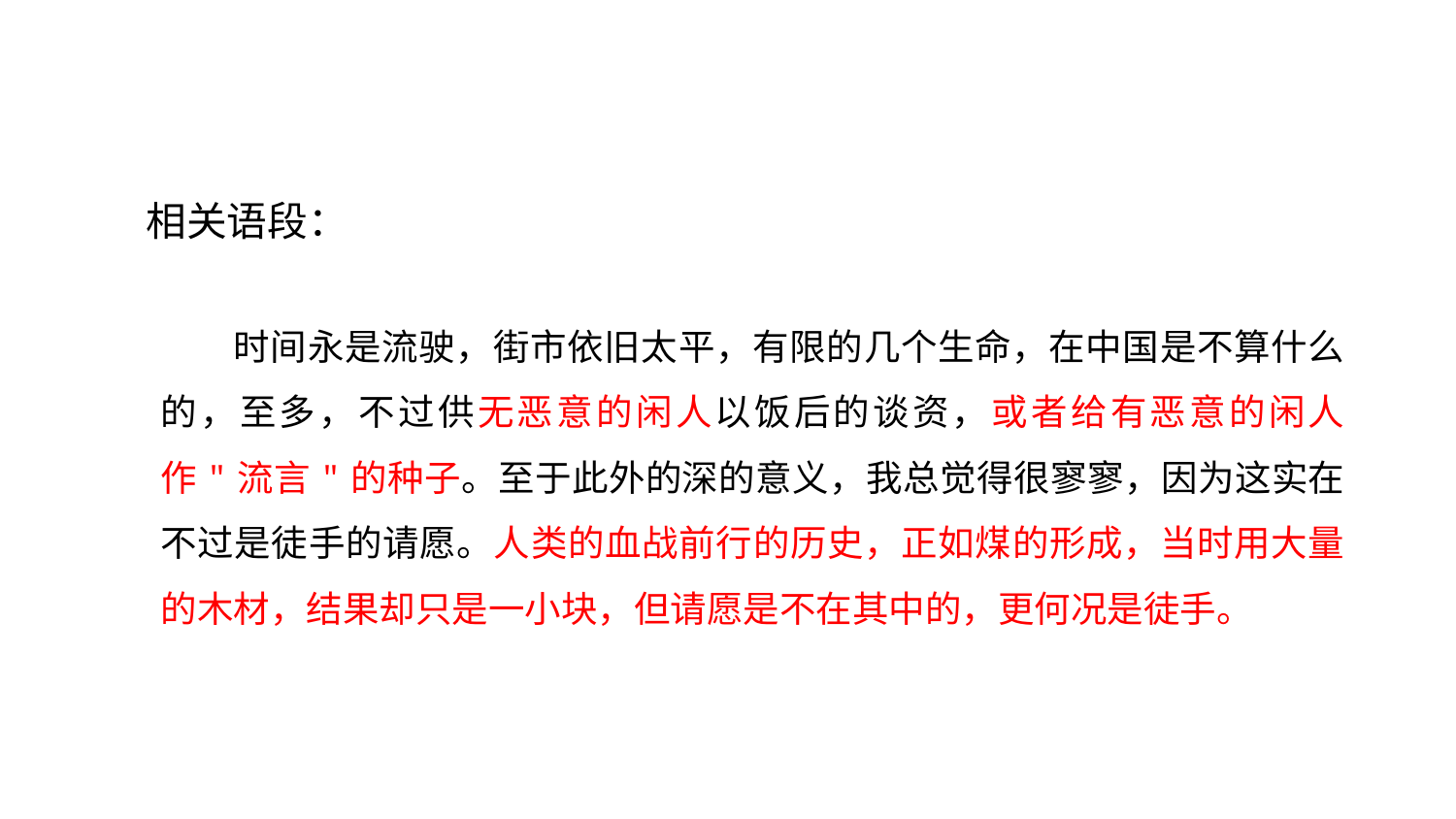

课文研读
相关语段：
时间永是流驶，街市依旧太平，有限的几个生命，在中国是不算什么的，至多，不过供无恶意的闲人以饭后的谈资，或者给有恶意的闲人作"流言"的种子。至于此外的深的意义，我总觉得很寥寥，因为这实在不过是徒手的请愿。人类的血战前行的历史，正如煤的形成，当时用大量的木材，结果却只是一小块，但请愿是不在其中的，更何况是徒手。